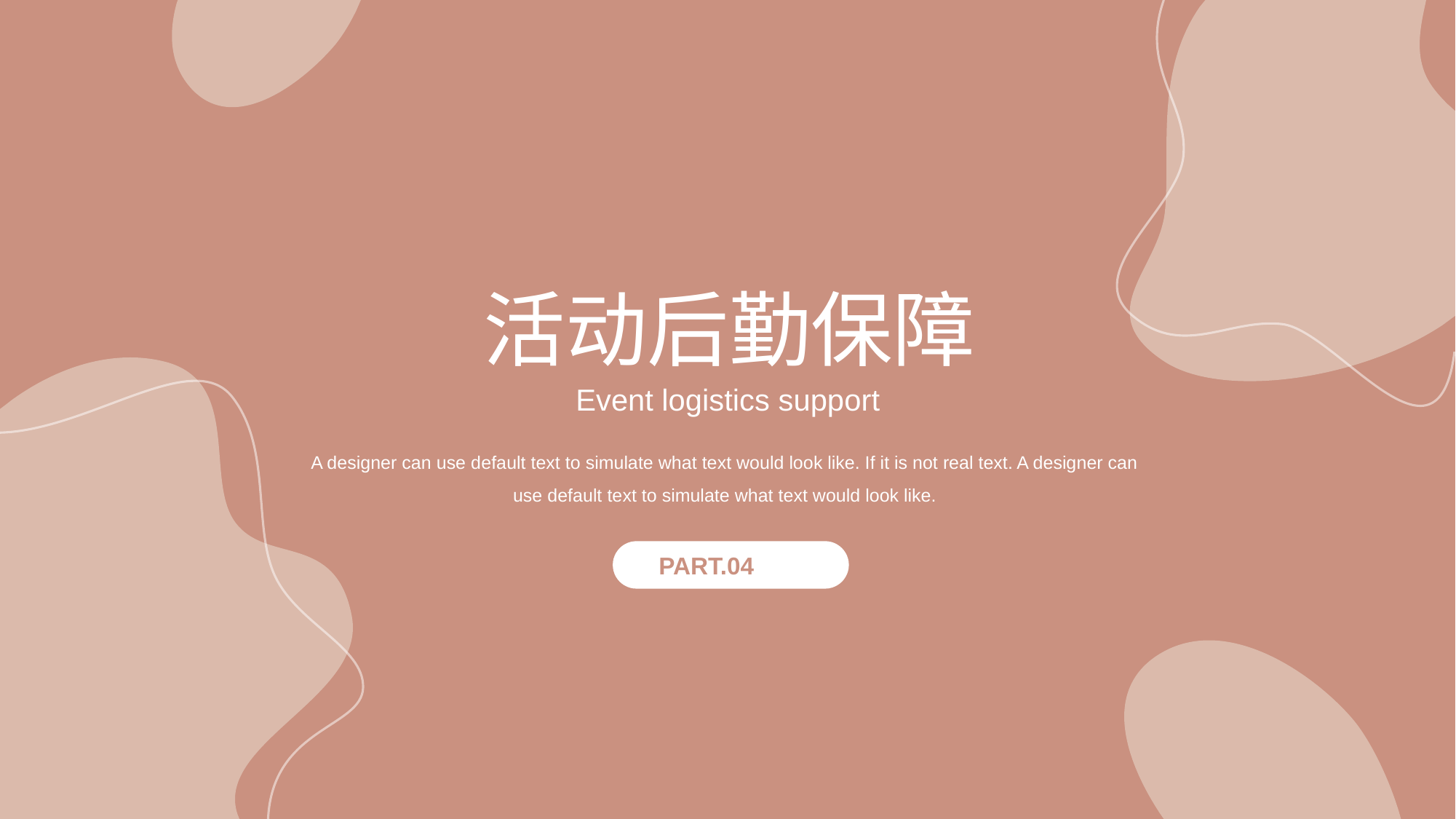

活动后勤保障

Event logistics support
A designer can use default text to simulate what text would look like. If it is not real text. A designer can use default text to simulate what text would look like.

PART.04